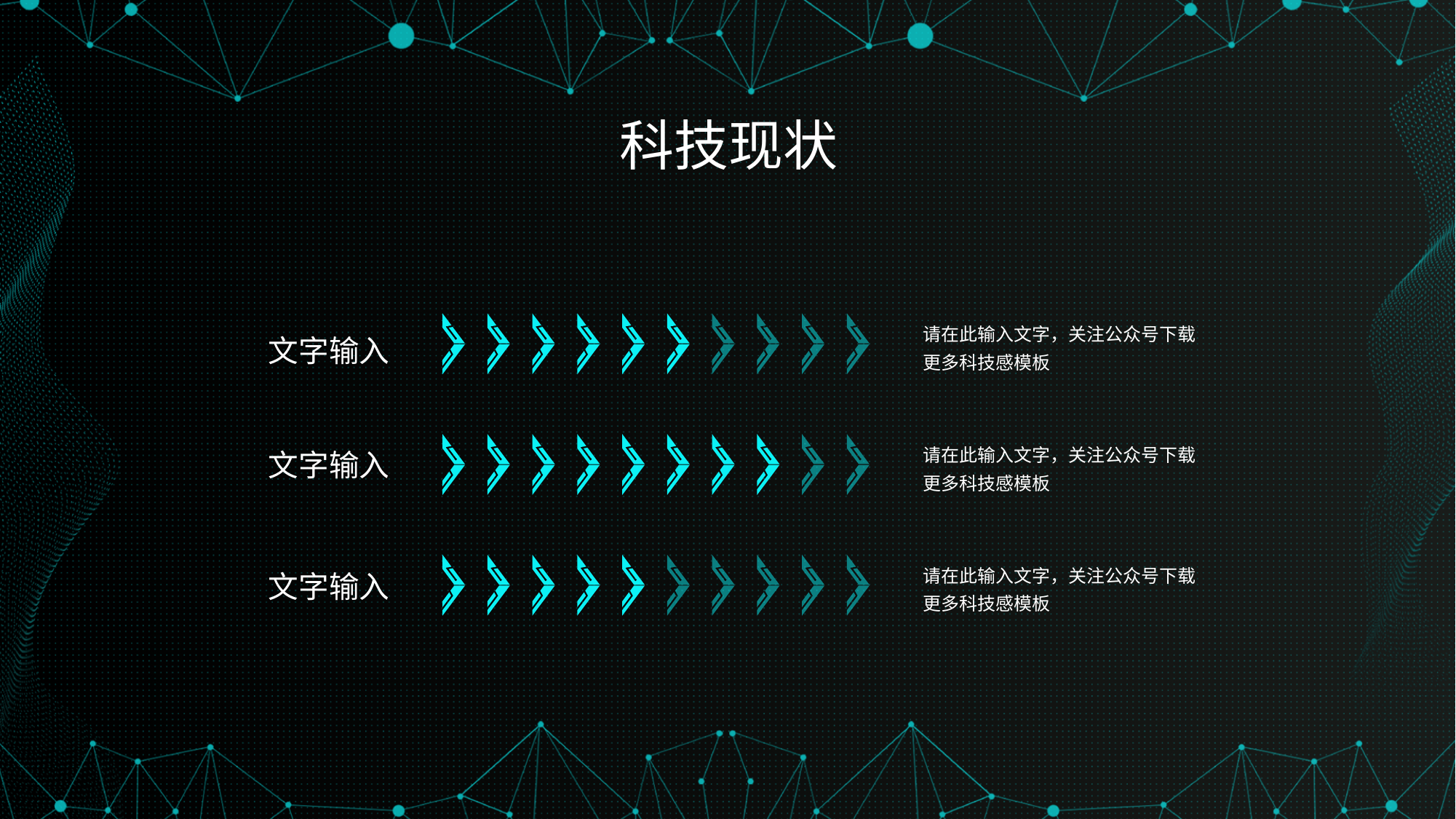

科技现状
请在此输入文字，关注公众号下载更多科技感模板

文字输入
请在此输入文字，关注公众号下载更多科技感模板

文字输入
请在此输入文字，关注公众号下载更多科技感模板

文字输入